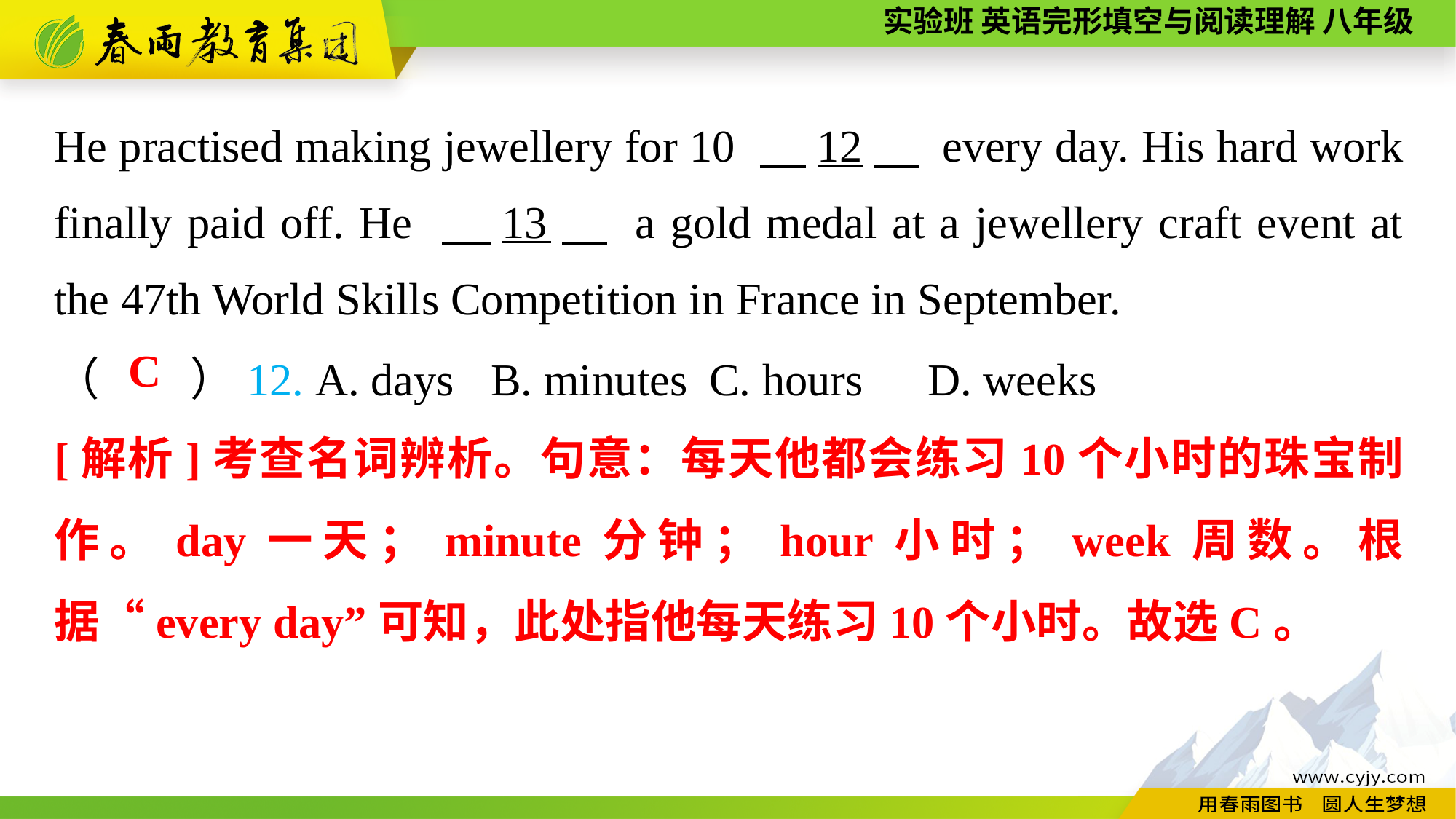

He practised making jewellery for 10 　12　 every day. His hard work finally paid off. He 　13　 a gold medal at a jewellery craft event at the 47th World Skills Competition in France in September.
（　　）12. A. days	B. minutes	C. hours	D. weeks
C
[解析]考查名词辨析。句意：每天他都会练习10个小时的珠宝制作。day一天；minute分钟；hour小时；week周数。根据“every day”可知，此处指他每天练习10个小时。故选C。